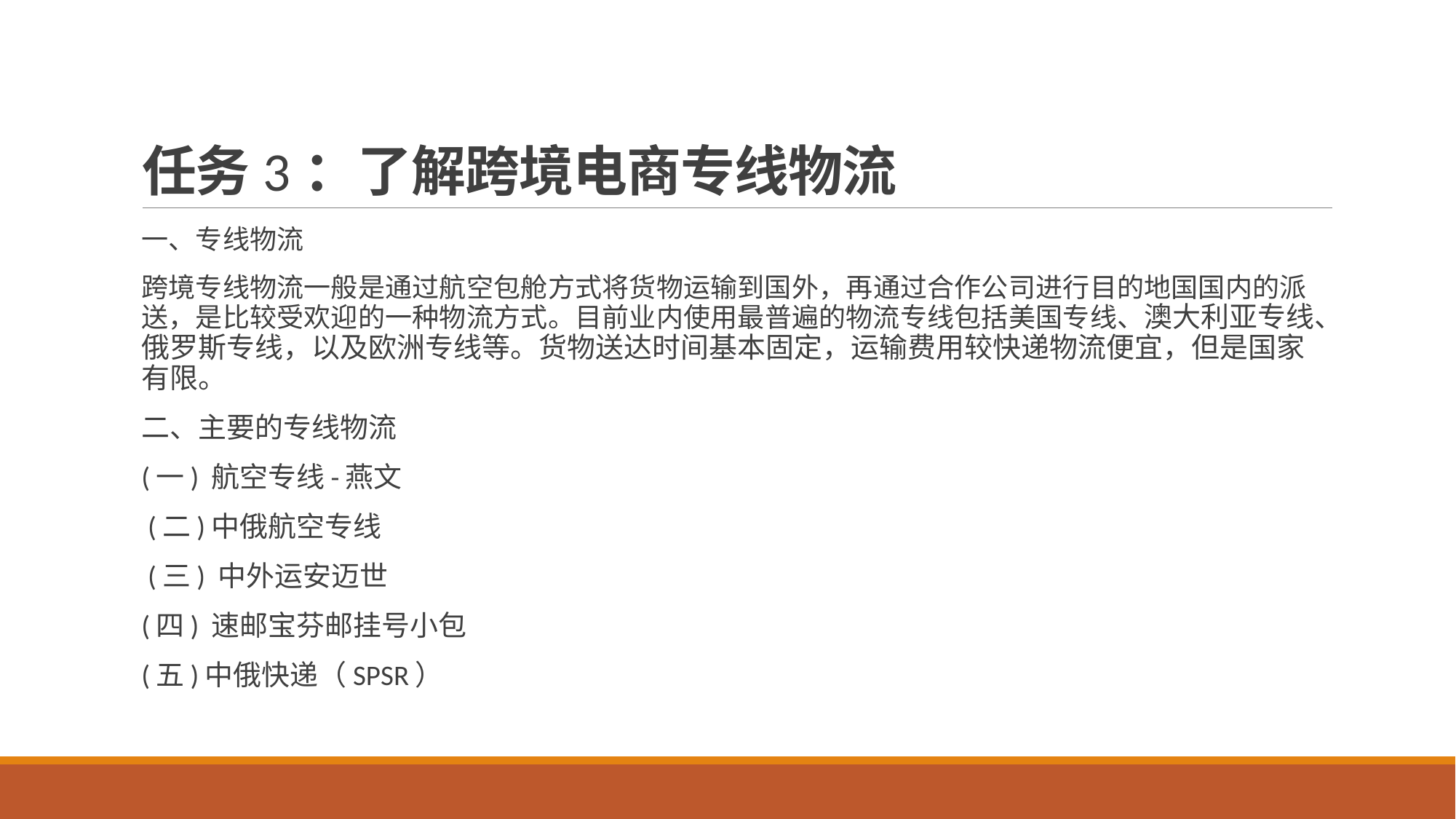

# 任务3：了解跨境电商专线物流
一、专线物流
跨境专线物流一般是通过航空包舱方式将货物运输到国外，再通过合作公司进行目的地国国内的派送，是比较受欢迎的一种物流方式。目前业内使用最普遍的物流专线包括美国专线、澳大利亚专线、俄罗斯专线，以及欧洲专线等。货物送达时间基本固定，运输费用较快递物流便宜，但是国家有限。
二、主要的专线物流
(一) 航空专线-燕文
 (二)中俄航空专线
 (三) 中外运安迈世
(四) 速邮宝芬邮挂号小包
(五)中俄快递（SPSR）